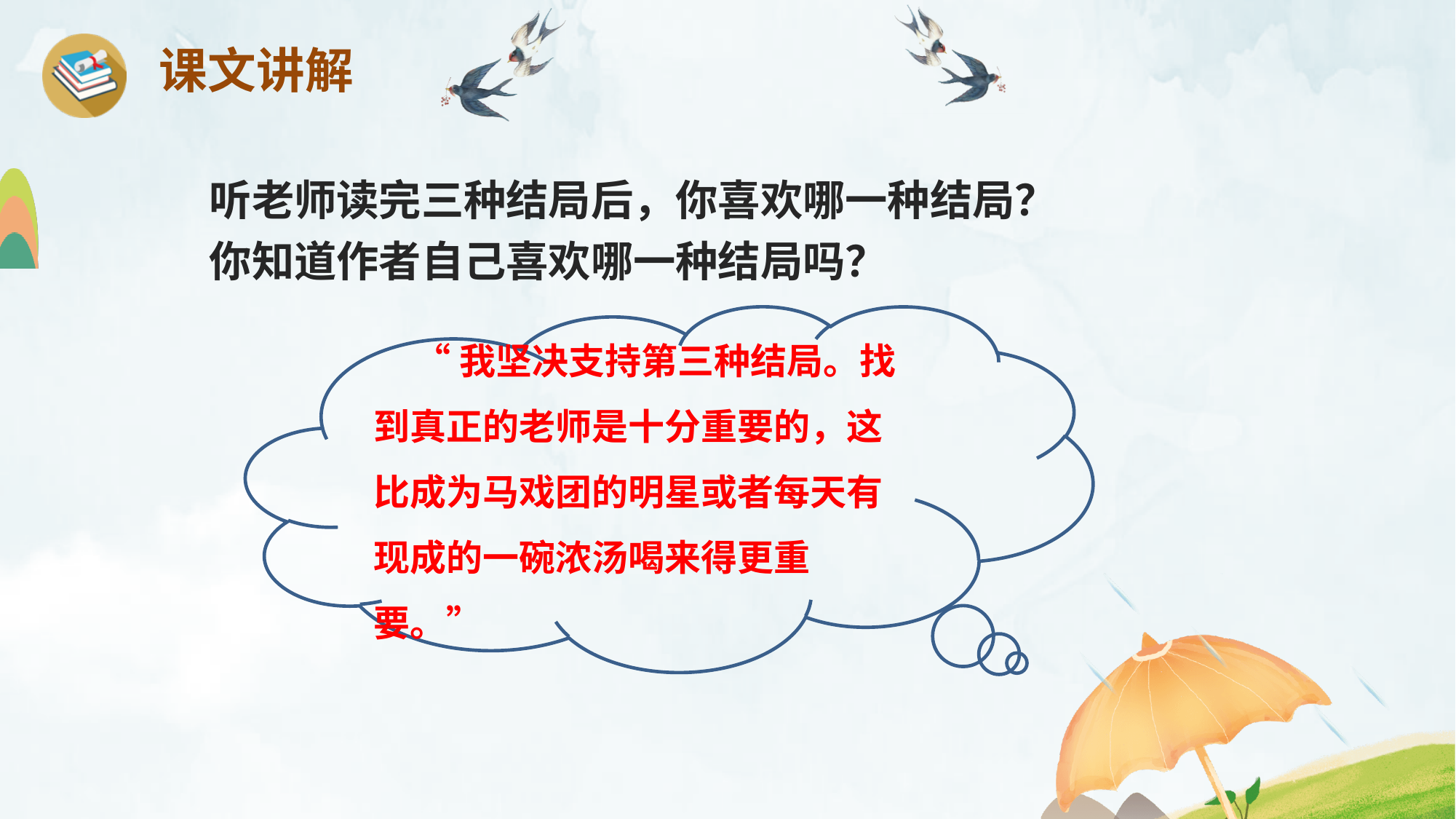

课文讲解
       听老师读完三种结局后，你喜欢哪一种结局？
       你知道作者自己喜欢哪一种结局吗？
     “我坚决支持第三种结局。找到真正的老师是十分重要的，这比成为马戏团的明星或者每天有现成的一碗浓汤喝来得更重要。”